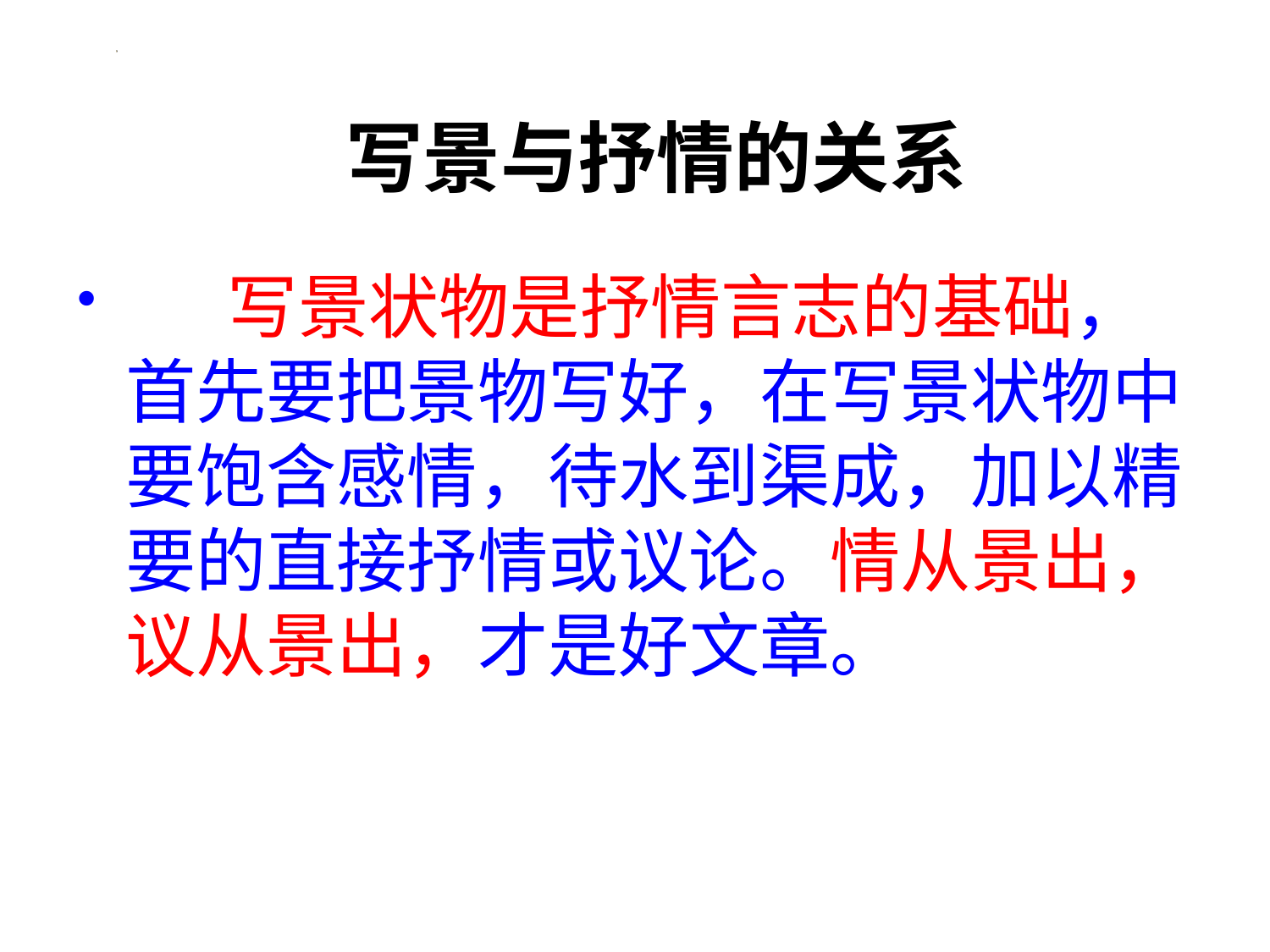

# 写景与抒情的关系
       写景状物是抒情言志的基础，首先要把景物写好，在写景状物中要饱含感情，待水到渠成，加以精要的直接抒情或议论。情从景出，议从景出，才是好文章。